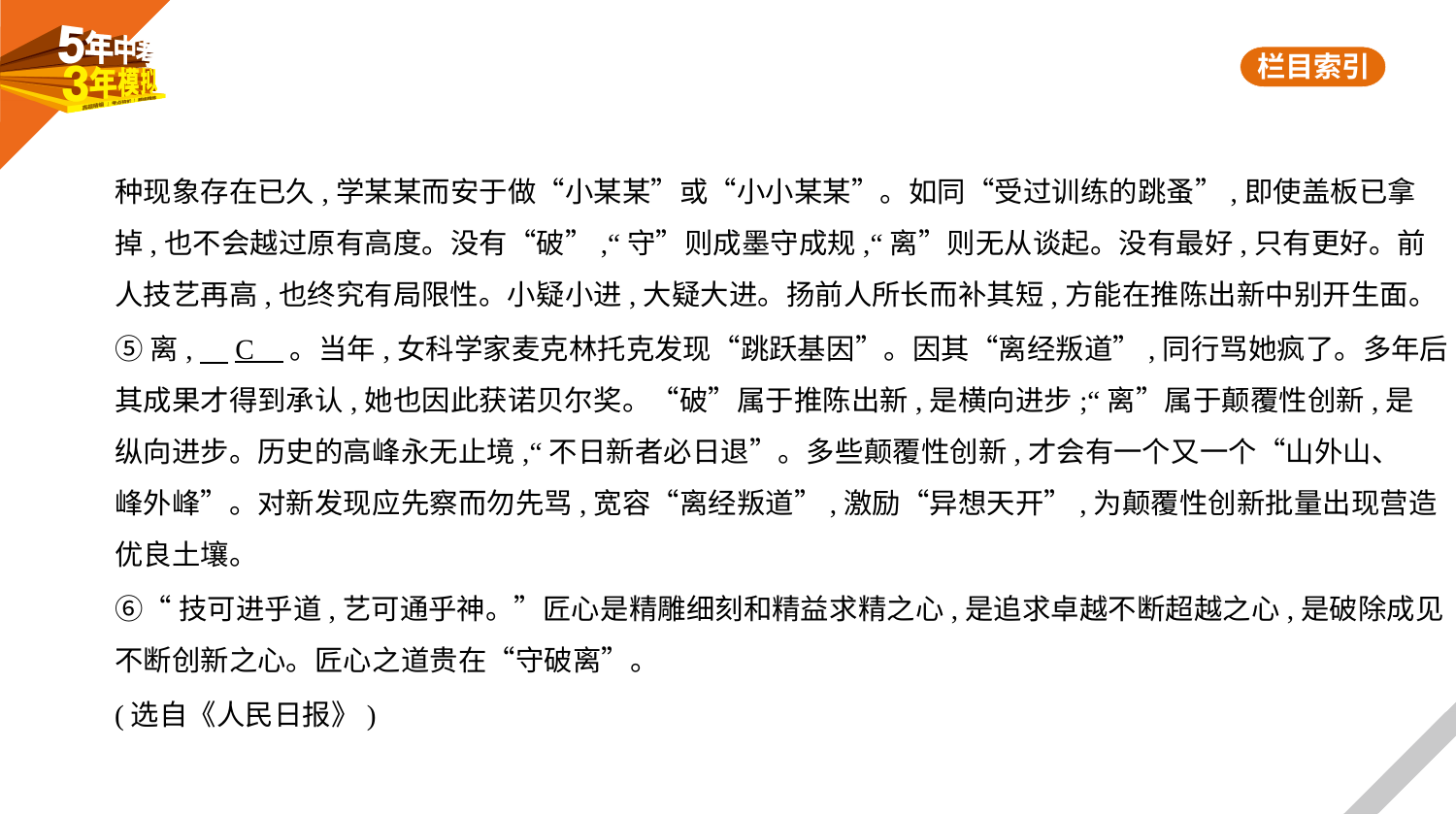

种现象存在已久,学某某而安于做“小某某”或“小小某某”。如同“受过训练的跳蚤”,即使盖板已拿
掉,也不会越过原有高度。没有“破”,“守”则成墨守成规,“离”则无从谈起。没有最好,只有更好。前
人技艺再高,也终究有局限性。小疑小进,大疑大进。扬前人所长而补其短,方能在推陈出新中别开生面。
⑤离,　C    。当年,女科学家麦克林托克发现“跳跃基因”。因其“离经叛道”,同行骂她疯了。多年后,
其成果才得到承认,她也因此获诺贝尔奖。“破”属于推陈出新,是横向进步;“离”属于颠覆性创新,是
纵向进步。历史的高峰永无止境,“不日新者必日退”。多些颠覆性创新,才会有一个又一个“山外山、
峰外峰”。对新发现应先察而勿先骂,宽容“离经叛道”,激励“异想天开”,为颠覆性创新批量出现营造
优良土壤。
⑥“技可进乎道,艺可通乎神。”匠心是精雕细刻和精益求精之心,是追求卓越不断超越之心,是破除成见
不断创新之心。匠心之道贵在“守破离”。
(选自《人民日报》)